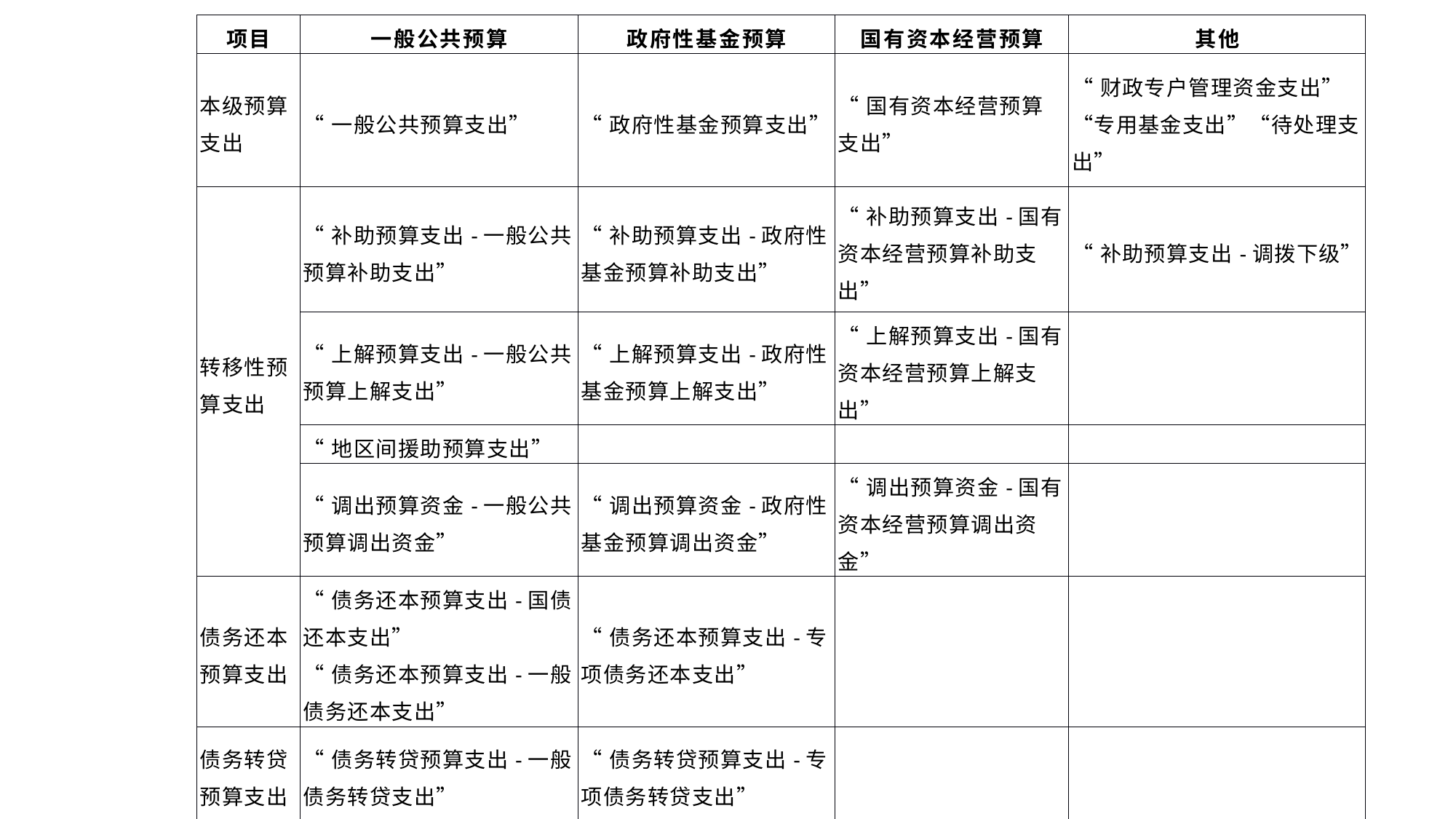

| 项目 | 一般公共预算 | 政府性基金预算 | 国有资本经营预算 | 其他 |
| --- | --- | --- | --- | --- |
| 本级预算支出 | “一般公共预算支出” | “政府性基金预算支出” | “国有资本经营预算支出” | “财政专户管理资金支出”“专用基金支出”“待处理支出” |
| 转移性预算支出 | “补助预算支出-一般公共预算补助支出” | “补助预算支出-政府性基金预算补助支出” | “补助预算支出-国有资本经营预算补助支出” | “补助预算支出-调拨下级” |
|  | “上解预算支出-一般公共预算上解支出” | “上解预算支出-政府性基金预算上解支出” | “上解预算支出-国有资本经营预算上解支出” |  |
|  | “地区间援助预算支出” |  |  |  |
|  | “调出预算资金-一般公共预算调出资金” | “调出预算资金-政府性基金预算调出资金” | “调出预算资金-国有资本经营预算调出资金” |  |
| 债务还本预算支出 | “债务还本预算支出-国债还本支出” “债务还本预算支出-一般债务还本支出” | “债务还本预算支出-专项债务还本支出” |  |  |
| 债务转贷预算支出 | “债务转贷预算支出-一般债务转贷支出” | “债务转贷预算支出-专项债务转贷支出” |  |  |
| 预算稳定调节基金 | “安排预算稳定调节基金” |  |  |  |